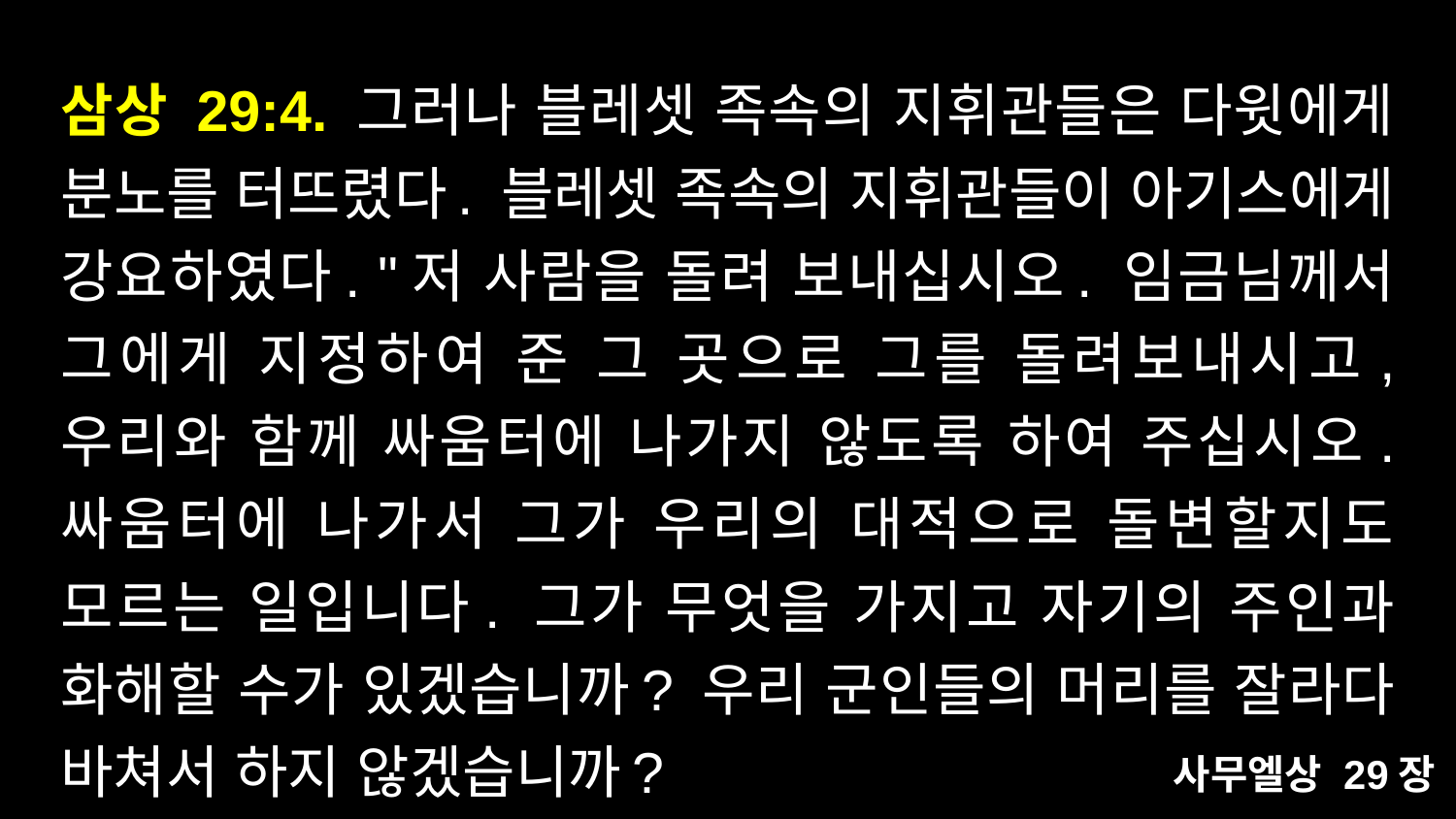

# 삼상 29:4. 그러나 블레셋 족속의 지휘관들은 다윗에게 분노를 터뜨렸다. 블레셋 족속의 지휘관들이 아기스에게 강요하였다. "저 사람을 돌려 보내십시오. 임금님께서 그에게 지정하여 준 그 곳으로 그를 돌려보내시고, 우리와 함께 싸움터에 나가지 않도록 하여 주십시오. 싸움터에 나가서 그가 우리의 대적으로 돌변할지도 모르는 일입니다. 그가 무엇을 가지고 자기의 주인과 화해할 수가 있겠습니까? 우리 군인들의 머리를 잘라다 바쳐서 하지 않겠습니까?
사무엘상 29장